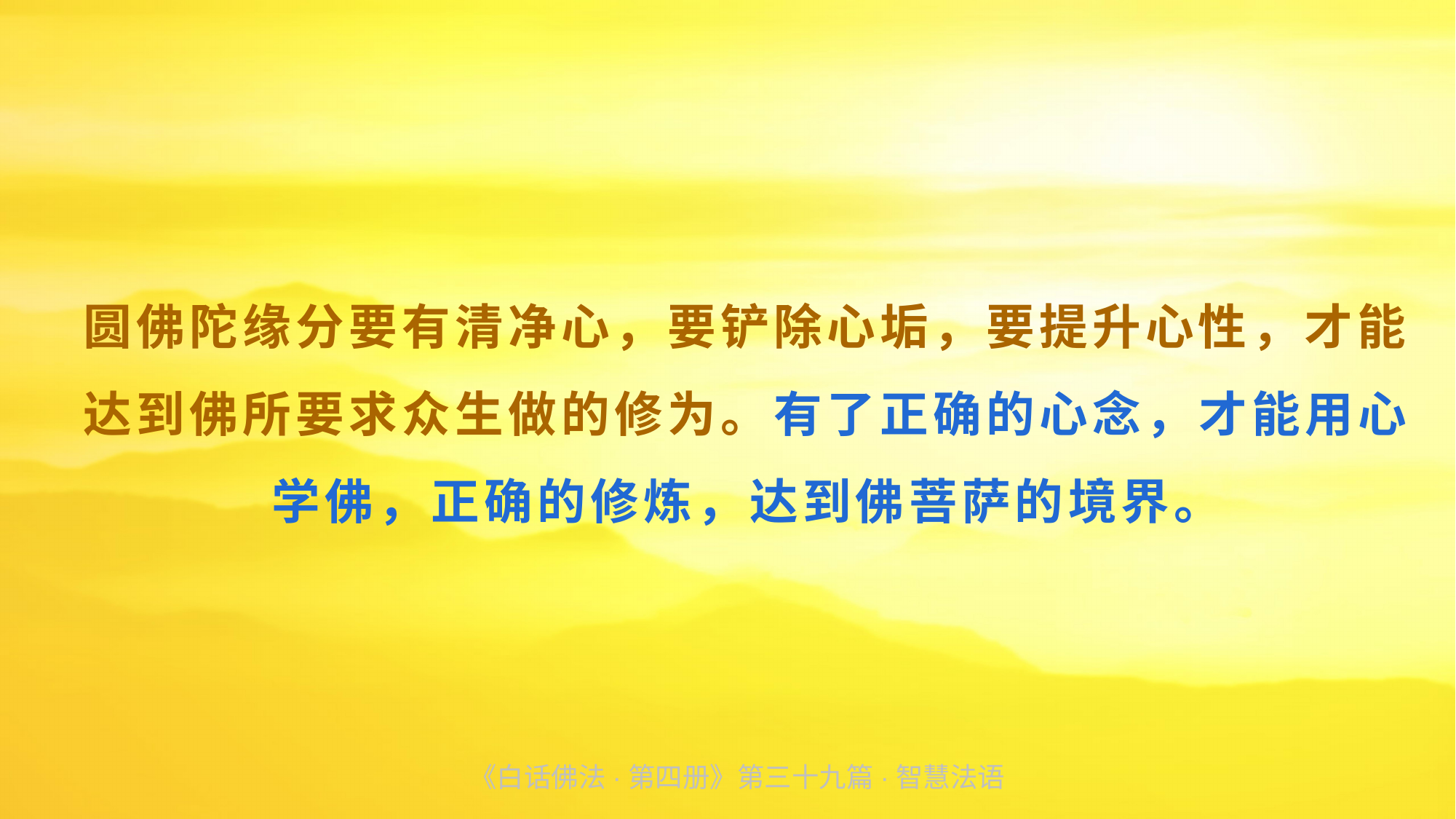

圆佛陀缘分要有清净心，要铲除心垢，要提升心性，才能达到佛所要求众生做的修为。有了正确的心念，才能用心学佛，正确的修炼，达到佛菩萨的境界。
  《白话佛法·第四册》第三十九篇·智慧法语